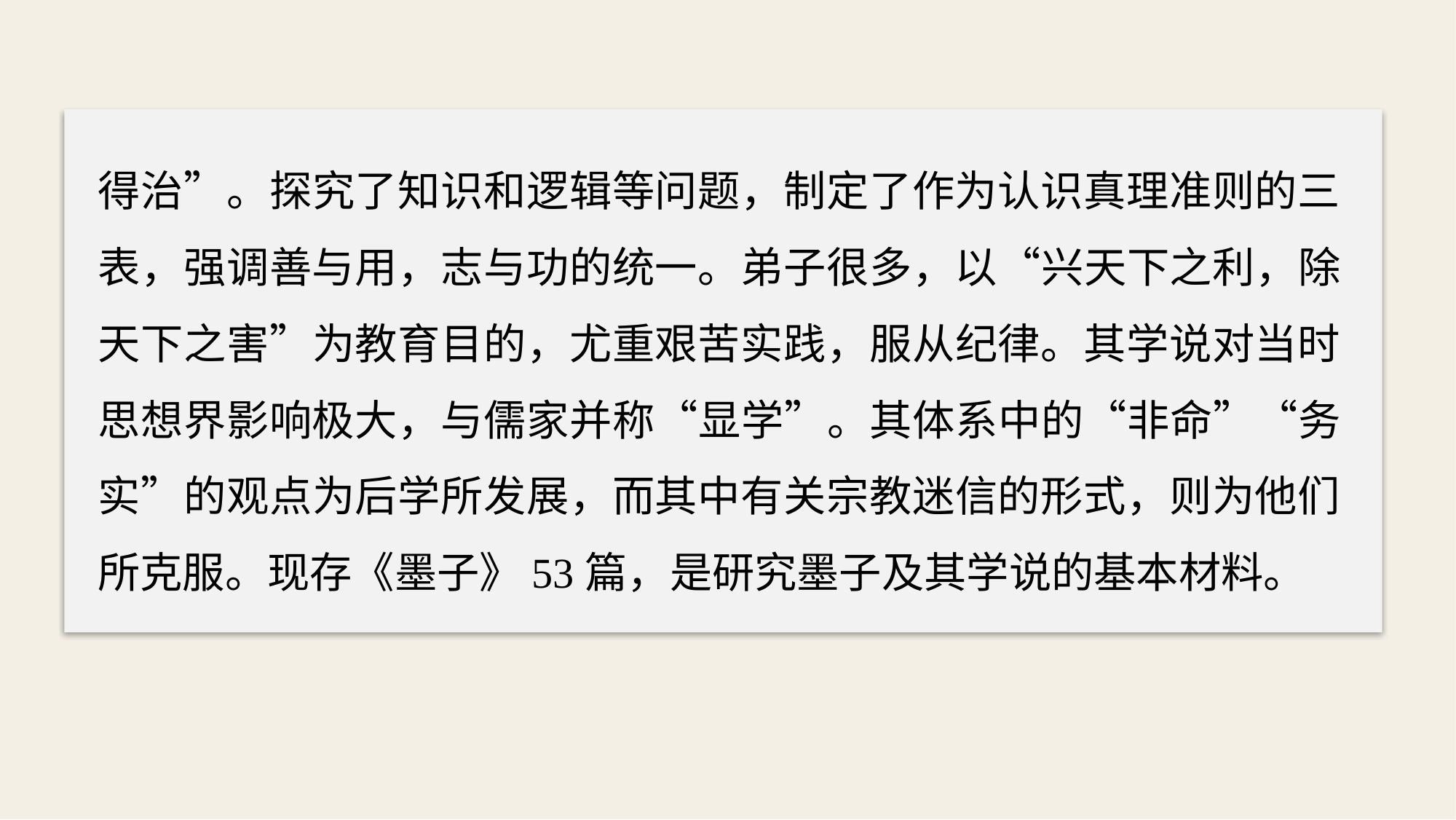

得治”。探究了知识和逻辑等问题，制定了作为认识真理准则的三表，强调善与用，志与功的统一。弟子很多，以“兴天下之利，除天下之害”为教育目的，尤重艰苦实践，服从纪律。其学说对当时思想界影响极大，与儒家并称“显学”。其体系中的“非命”“务实”的观点为后学所发展，而其中有关宗教迷信的形式，则为他们所克服。现存《墨子》53篇，是研究墨子及其学说的基本材料。